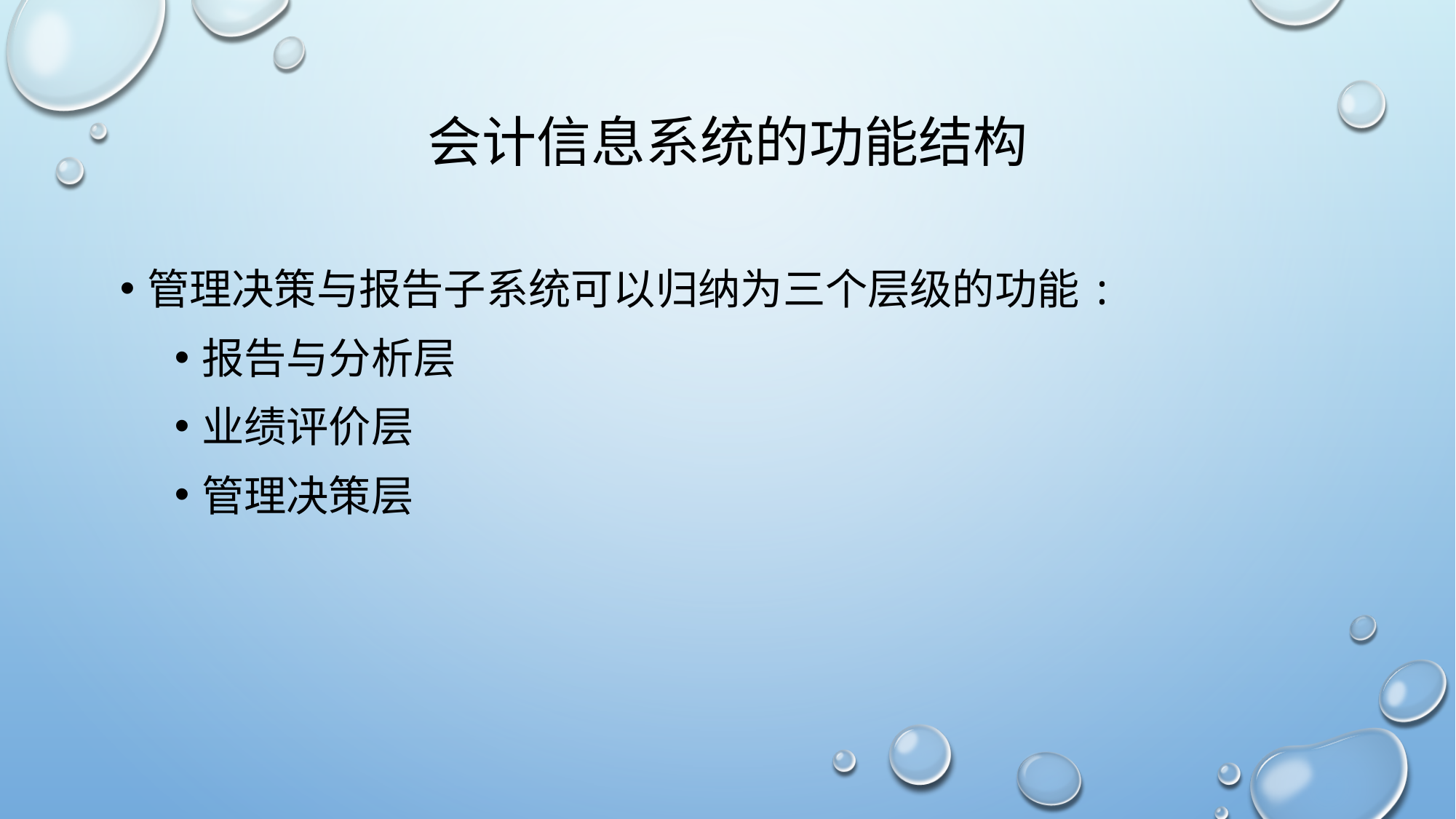

# 会计信息系统的功能结构
管理决策与报告子系统可以归纳为三个层级的功能:
报告与分析层
业绩评价层
管理决策层